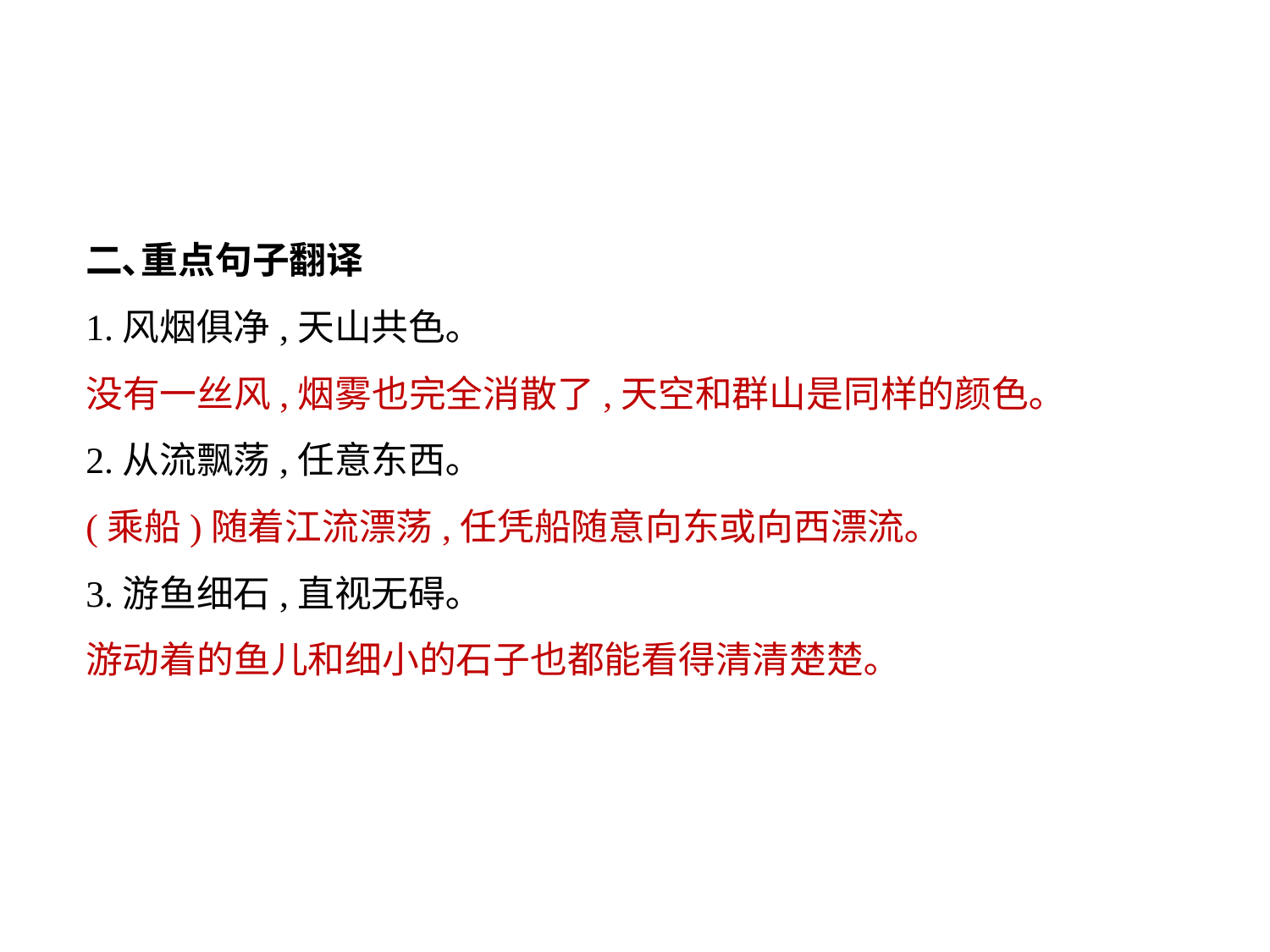

二､重点句子翻译
1.风烟俱净,天山共色｡
没有一丝风,烟雾也完全消散了,天空和群山是同样的颜色｡
2.从流飘荡,任意东西｡
(乘船)随着江流漂荡,任凭船随意向东或向西漂流｡
3.游鱼细石,直视无碍｡
游动着的鱼儿和细小的石子也都能看得清清楚楚｡